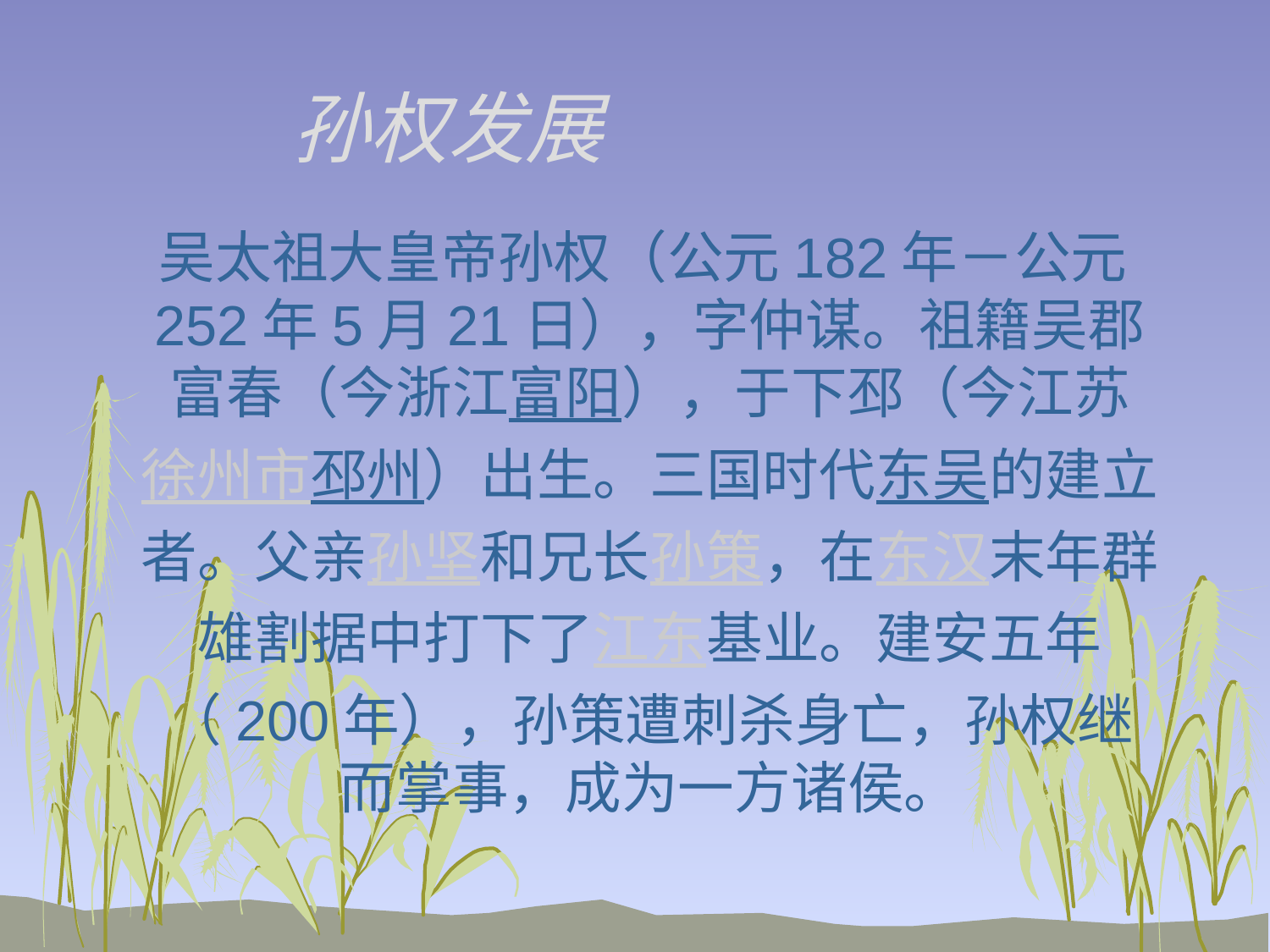

# 孙权发展
吴太祖大皇帝孙权（公元182年－公元252年5月21日），字仲谋。祖籍吴郡富春（今浙江富阳），于下邳（今江苏徐州市邳州）出生。三国时代东吴的建立者。父亲孙坚和兄长孙策，在东汉末年群雄割据中打下了江东基业。建安五年（200年），孙策遭刺杀身亡，孙权继而掌事，成为一方诸侯。